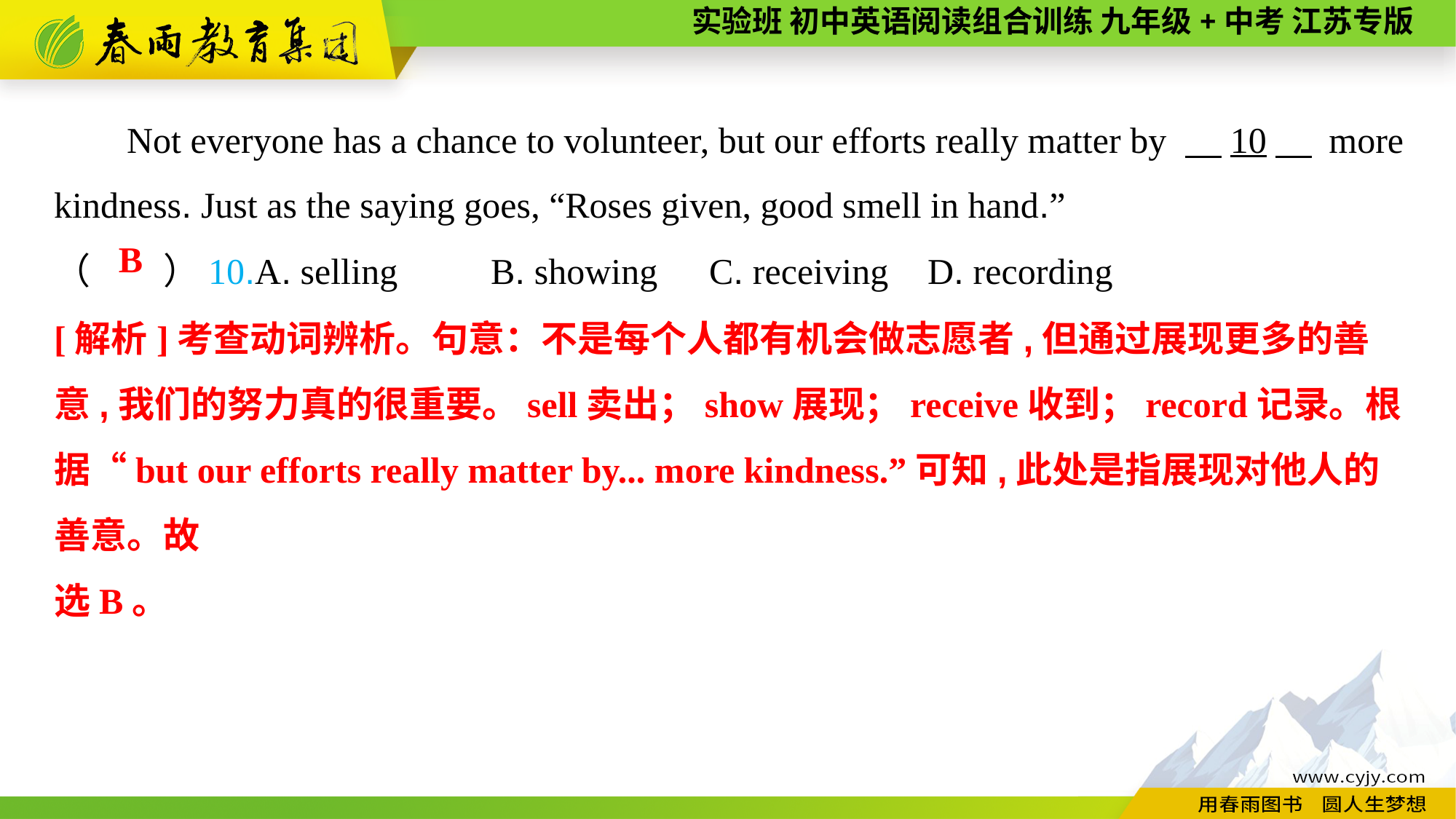

Not everyone has a chance to volunteer, but our efforts really matter by 　10　 more kindness. Just as the saying goes, “Roses given, good smell in hand.”
（　　）10.A. selling	B. showing	C. receiving	D. recording
B
[解析]考查动词辨析。句意：不是每个人都有机会做志愿者,但通过展现更多的善意,我们的努力真的很重要。sell卖出；show展现；receive收到；record记录。根据“but our efforts really matter by... more kindness.”可知,此处是指展现对他人的善意。故
选B。